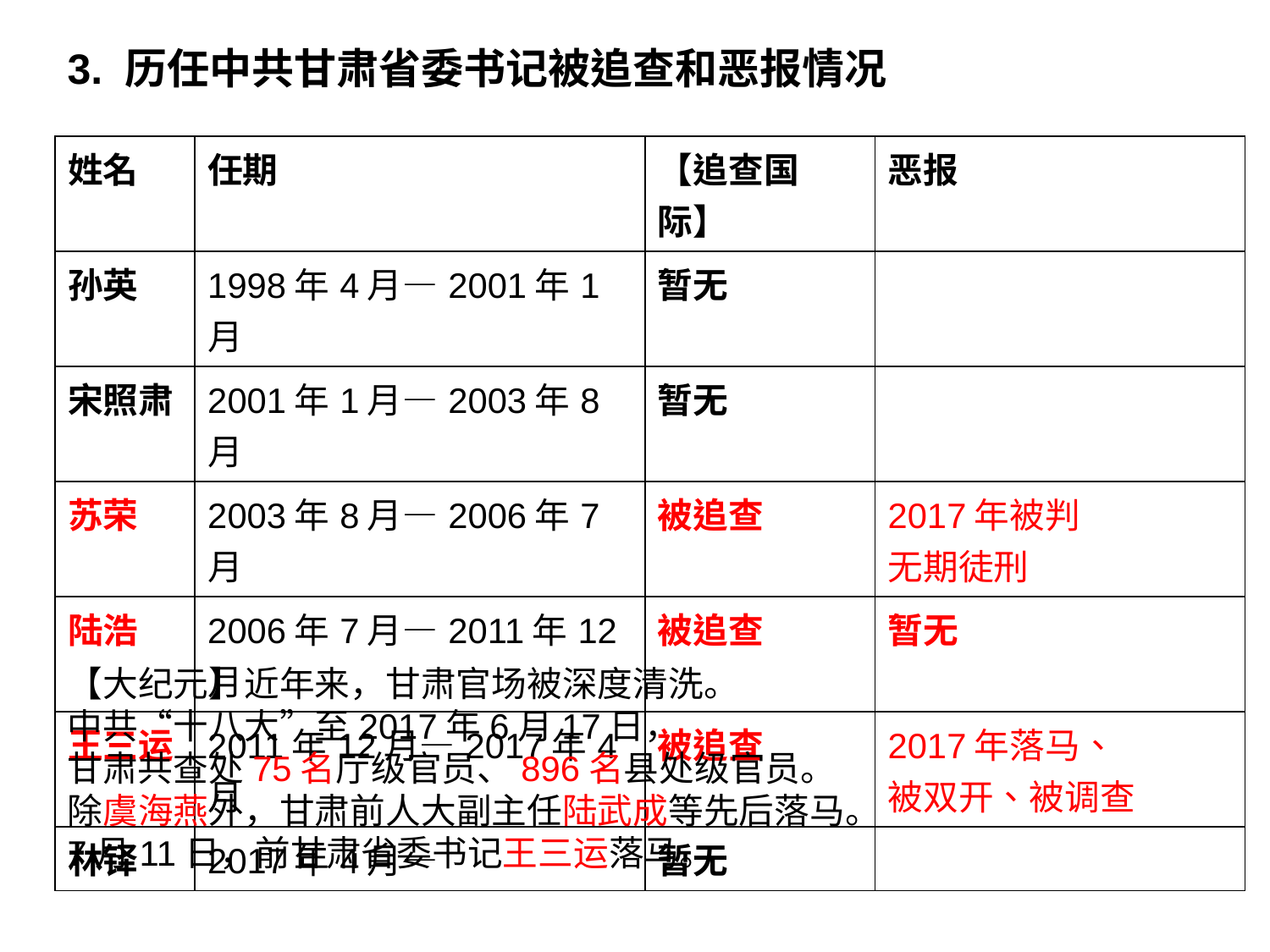

3. 历任中共甘肃省委书记被追查和恶报情况
| 姓名 | 任期 | 【追查国际】 | 恶报 |
| --- | --- | --- | --- |
| 孙英 | 1998年4月—2001年1月 | 暂无 |  |
| 宋照肃 | 2001年1月—2003年8月 | 暂无 |  |
| 苏荣 | 2003年8月—2006年7月 | 被追查 | 2017年被判 无期徒刑 |
| 陆浩 | 2006年7月—2011年12月 | 被追查 | 暂无 |
| 王三运 | 2011年12月—2017年4月 | 被追查 | 2017年落马、 被双开、被调查 |
| 林铎 | 2017年4月— | 暂无 |  |
【大纪元】近年来，甘肃官场被深度清洗。
中共“十八大”至2017年6月17日，
甘肃共查处75名厅级官员、896名县处级官员。
除虞海燕外，甘肃前人大副主任陆武成等先后落马。
7月11日，前甘肃省委书记王三运落马。